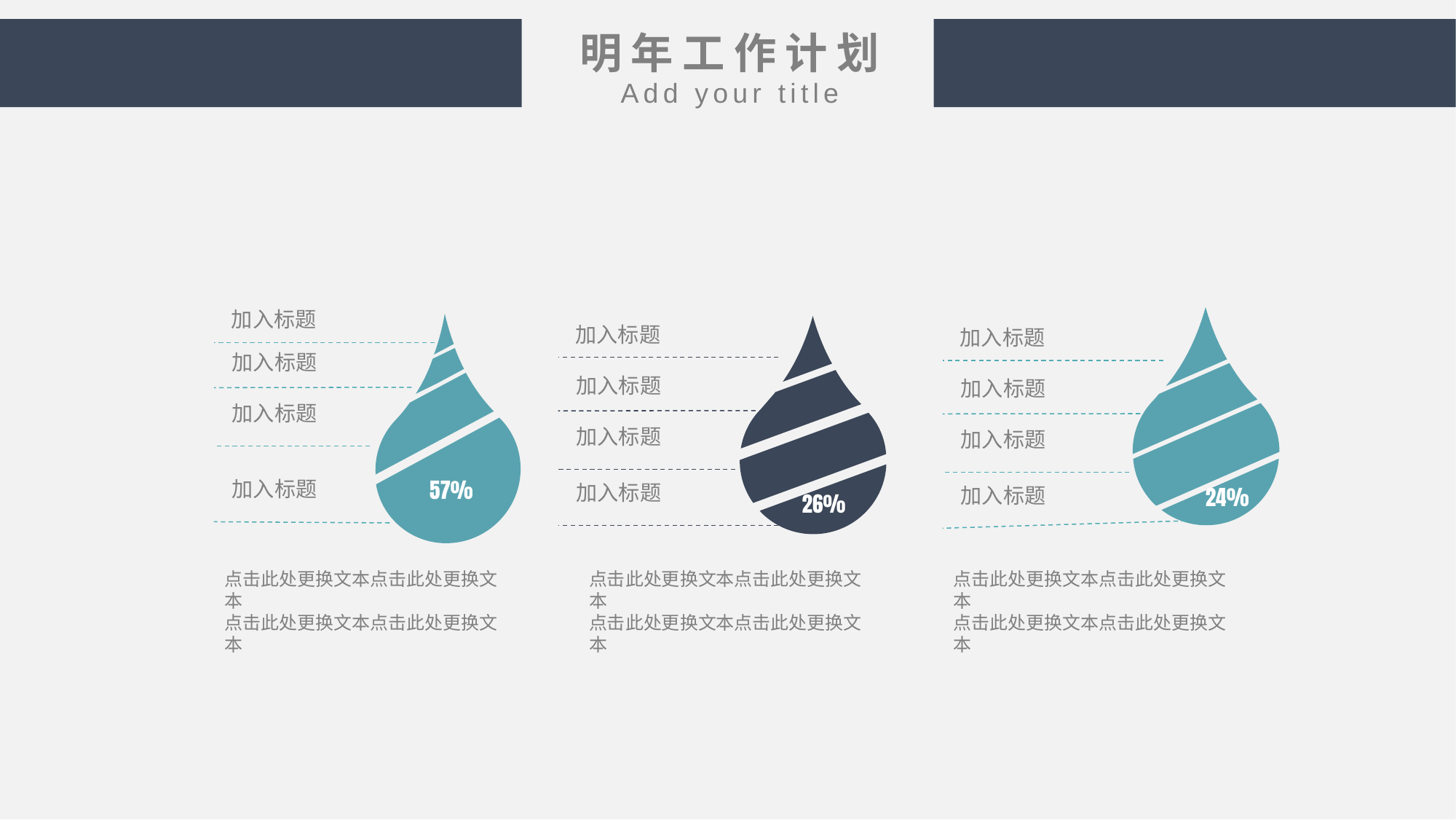

明年工作计划
Add your title
加入标题
加入标题

加入标题

加入标题

加入标题
加入标题
加入标题

加入标题
加入标题

加入标题
57%
加入标题
加入标题
24%
26%
点击此处更换文本点击此处更换文本
点击此处更换文本点击此处更换文本
点击此处更换文本点击此处更换文本
点击此处更换文本点击此处更换文本
点击此处更换文本点击此处更换文本
点击此处更换文本点击此处更换文本